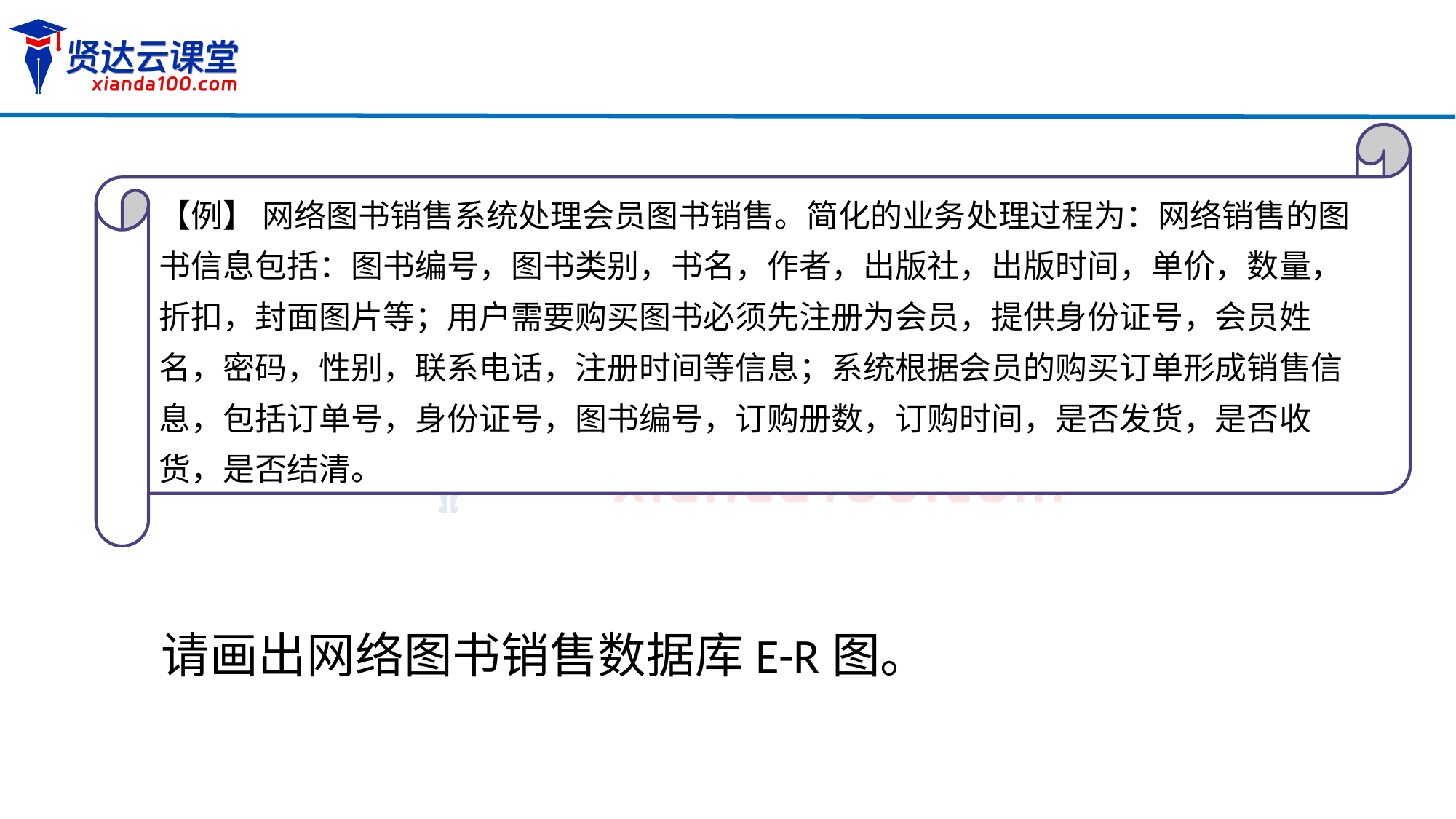

【例】 网络图书销售系统处理会员图书销售。简化的业务处理过程为：网络销售的图书信息包括：图书编号，图书类别，书名，作者，出版社，出版时间，单价，数量，折扣，封面图片等；用户需要购买图书必须先注册为会员，提供身份证号，会员姓名，密码，性别，联系电话，注册时间等信息；系统根据会员的购买订单形成销售信息，包括订单号，身份证号，图书编号，订购册数，订购时间，是否发货，是否收货，是否结清。
请画出网络图书销售数据库E-R图。